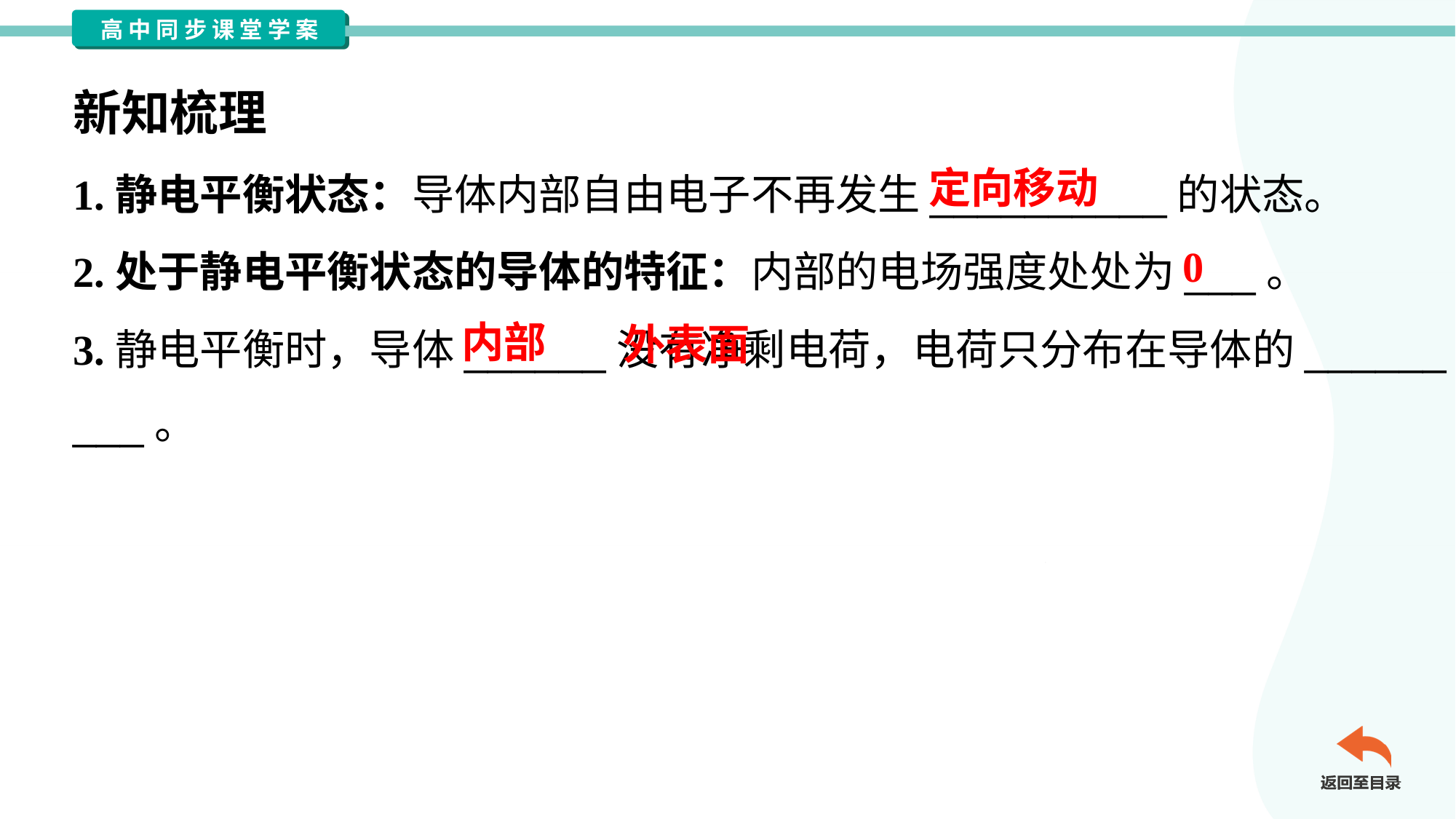

新知梳理
定向移动
1.静电平衡状态：导体内部自由电子不再发生__________的状态。
2.处于静电平衡状态的导体的特征：内部的电场强度处处为___。
3.静电平衡时，导体______没有净剩电荷，电荷只分布在导体的______
___。
0
                                                        外表面
内部